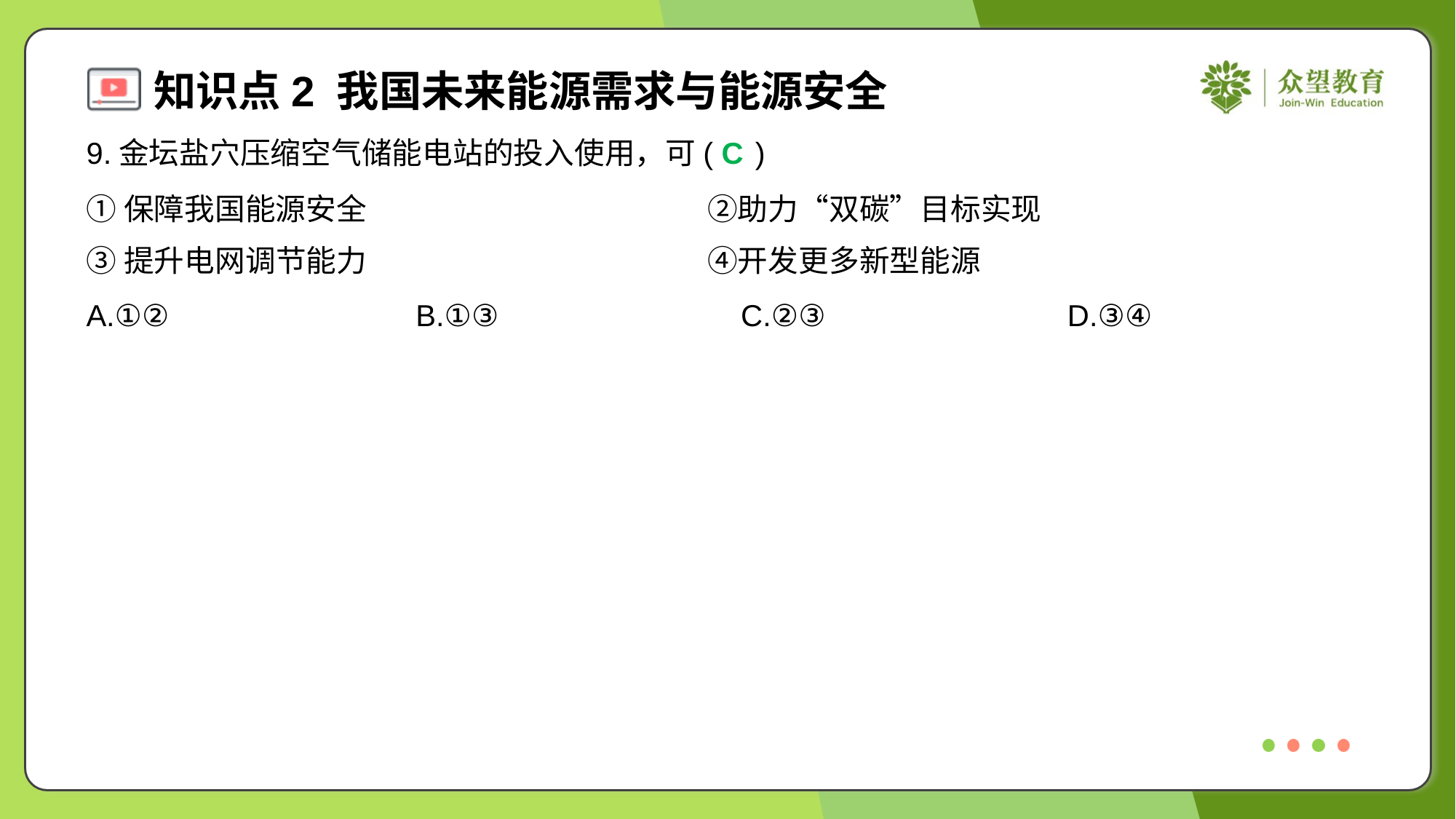

9.金坛盐穴压缩空气储能电站的投入使用，可(     )
C
①保障我国能源安全	②助力“双碳”目标实现
③提升电网调节能力	④开发更多新型能源
A.①②	B.①③	C.②③	D.③④